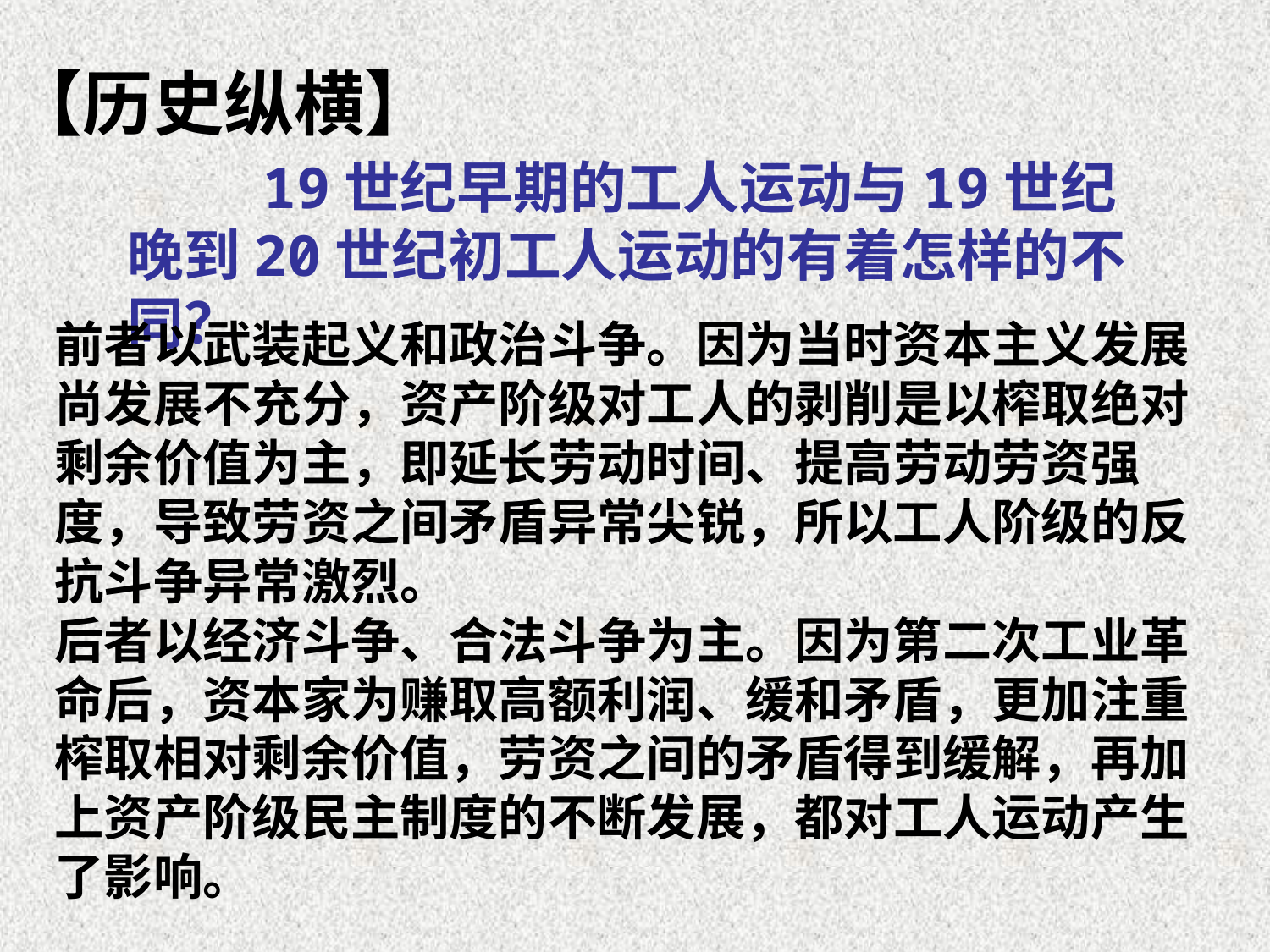

【历史纵横】
    19世纪早期的工人运动与19世纪晚到20世纪初工人运动的有着怎样的不同？
前者以武装起义和政治斗争。因为当时资本主义发展尚发展不充分，资产阶级对工人的剥削是以榨取绝对剩余价值为主，即延长劳动时间、提高劳动劳资强度，导致劳资之间矛盾异常尖锐，所以工人阶级的反抗斗争异常激烈。
后者以经济斗争、合法斗争为主。因为第二次工业革命后，资本家为赚取高额利润、缓和矛盾，更加注重榨取相对剩余价值，劳资之间的矛盾得到缓解，再加上资产阶级民主制度的不断发展，都对工人运动产生了影响。